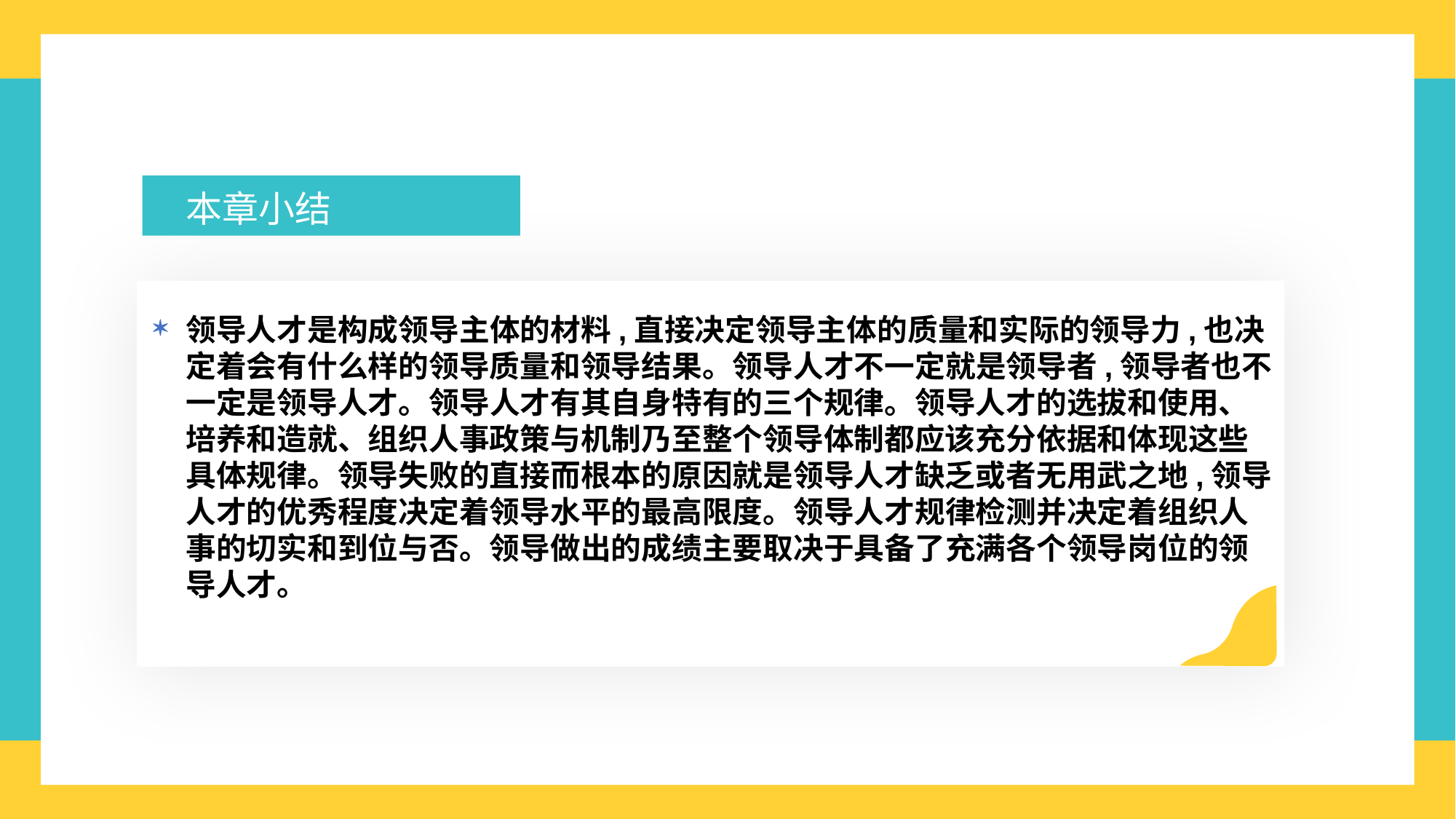

本章小结

领导人才是构成领导主体的材料,直接决定领导主体的质量和实际的领导力,也决定着会有什么样的领导质量和领导结果。领导人才不一定就是领导者,领导者也不一定是领导人才。领导人才有其自身特有的三个规律。领导人才的选拔和使用、培养和造就、组织人事政策与机制乃至整个领导体制都应该充分依据和体现这些具体规律。领导失败的直接而根本的原因就是领导人才缺乏或者无用武之地,领导人才的优秀程度决定着领导水平的最高限度。领导人才规律检测并决定着组织人事的切实和到位与否。领导做出的成绩主要取决于具备了充满各个领导岗位的领导人才。